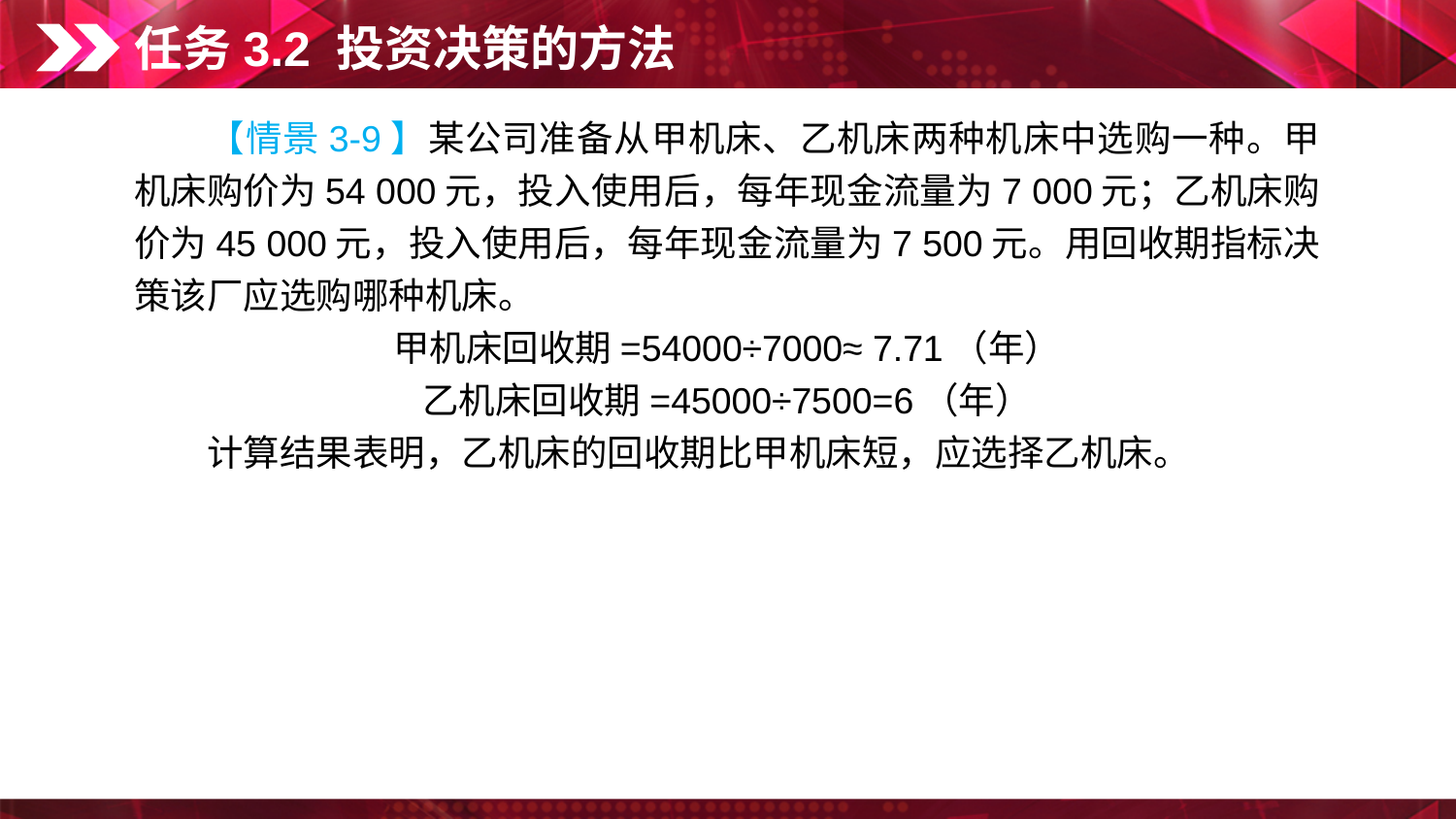

任务3.2 投资决策的方法

　　【情景3-9】某公司准备从甲机床、乙机床两种机床中选购一种。甲机床购价为54 000元，投入使用后，每年现金流量为7 000元；乙机床购价为45 000元，投入使用后，每年现金流量为7 500元。用回收期指标决策该厂应选购哪种机床。
甲机床回收期=54000÷7000≈ 7.71（年）
乙机床回收期=45000÷7500=6（年）
　　计算结果表明，乙机床的回收期比甲机床短，应选择乙机床。